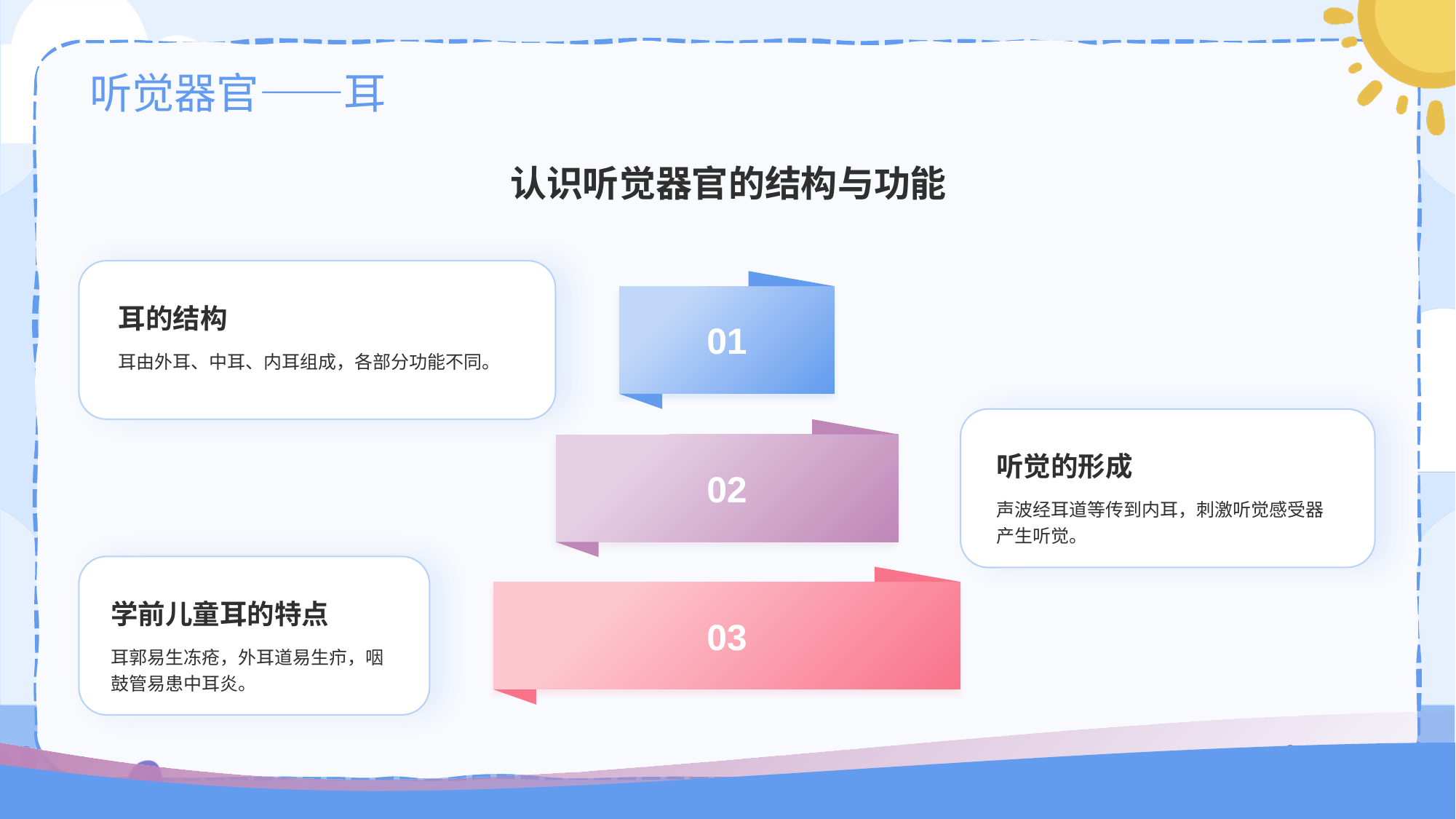

# 听觉器官——耳
认识听觉器官的结构与功能

耳的结构
耳由外耳、中耳、内耳组成，各部分功能不同。

01

02

03

听觉的形成
声波经耳道等传到内耳，刺激听觉感受器产生听觉。

学前儿童耳的特点
耳郭易生冻疮，外耳道易生疖，咽鼓管易患中耳炎。